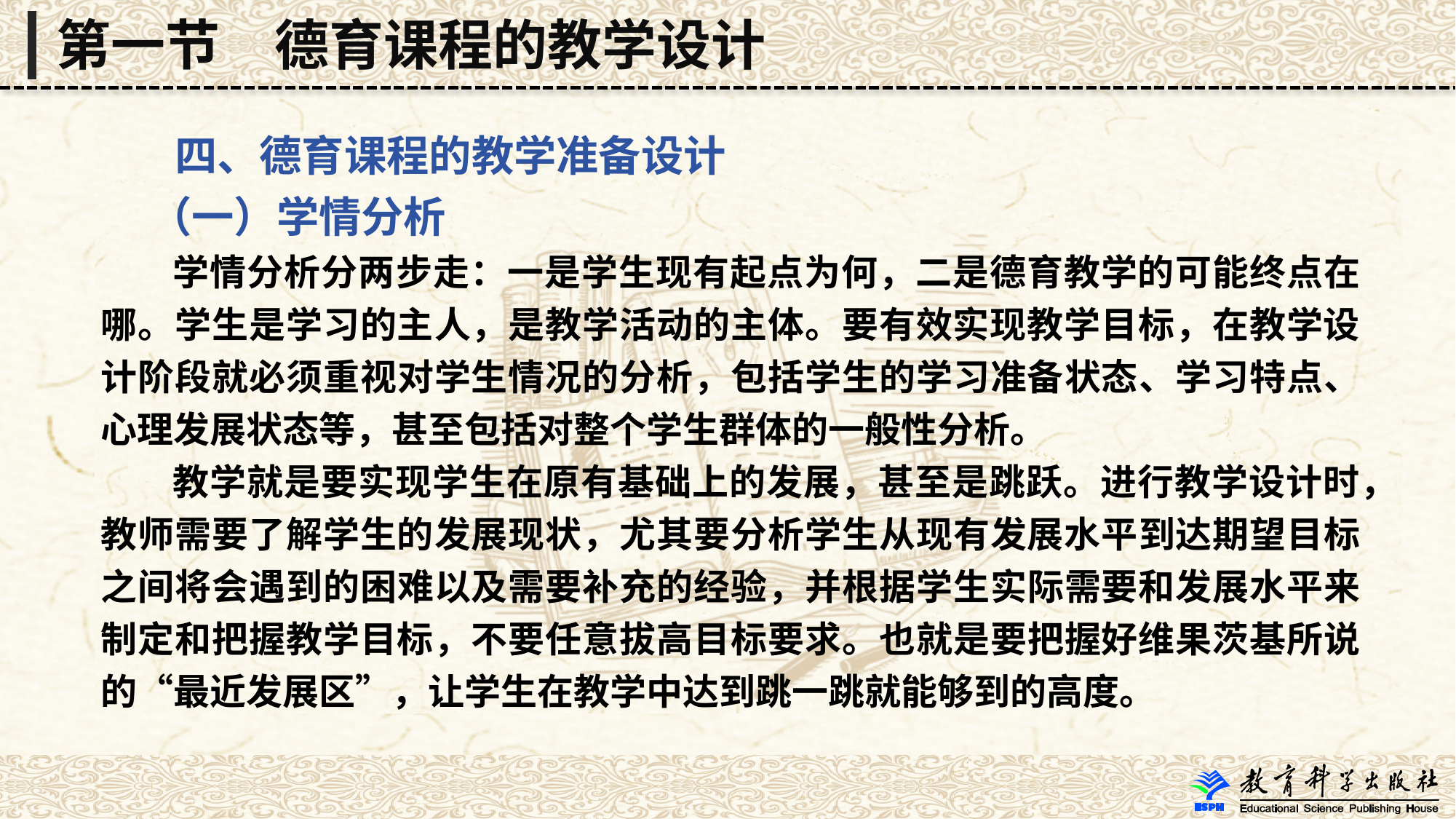

第一节　德育课程的教学设计
        四、德育课程的教学准备设计
    （一）学情分析
       学情分析分两步走：一是学生现有起点为何，二是德育教学的可能终点在哪。学生是学习的主人，是教学活动的主体。要有效实现教学目标，在教学设计阶段就必须重视对学生情况的分析，包括学生的学习准备状态、学习特点、心理发展状态等，甚至包括对整个学生群体的一般性分析。
       教学就是要实现学生在原有基础上的发展，甚至是跳跃。进行教学设计时，教师需要了解学生的发展现状，尤其要分析学生从现有发展水平到达期望目标之间将会遇到的困难以及需要补充的经验，并根据学生实际需要和发展水平来制定和把握教学目标，不要任意拔高目标要求。也就是要把握好维果茨基所说的“最近发展区”，让学生在教学中达到跳一跳就能够到的高度。